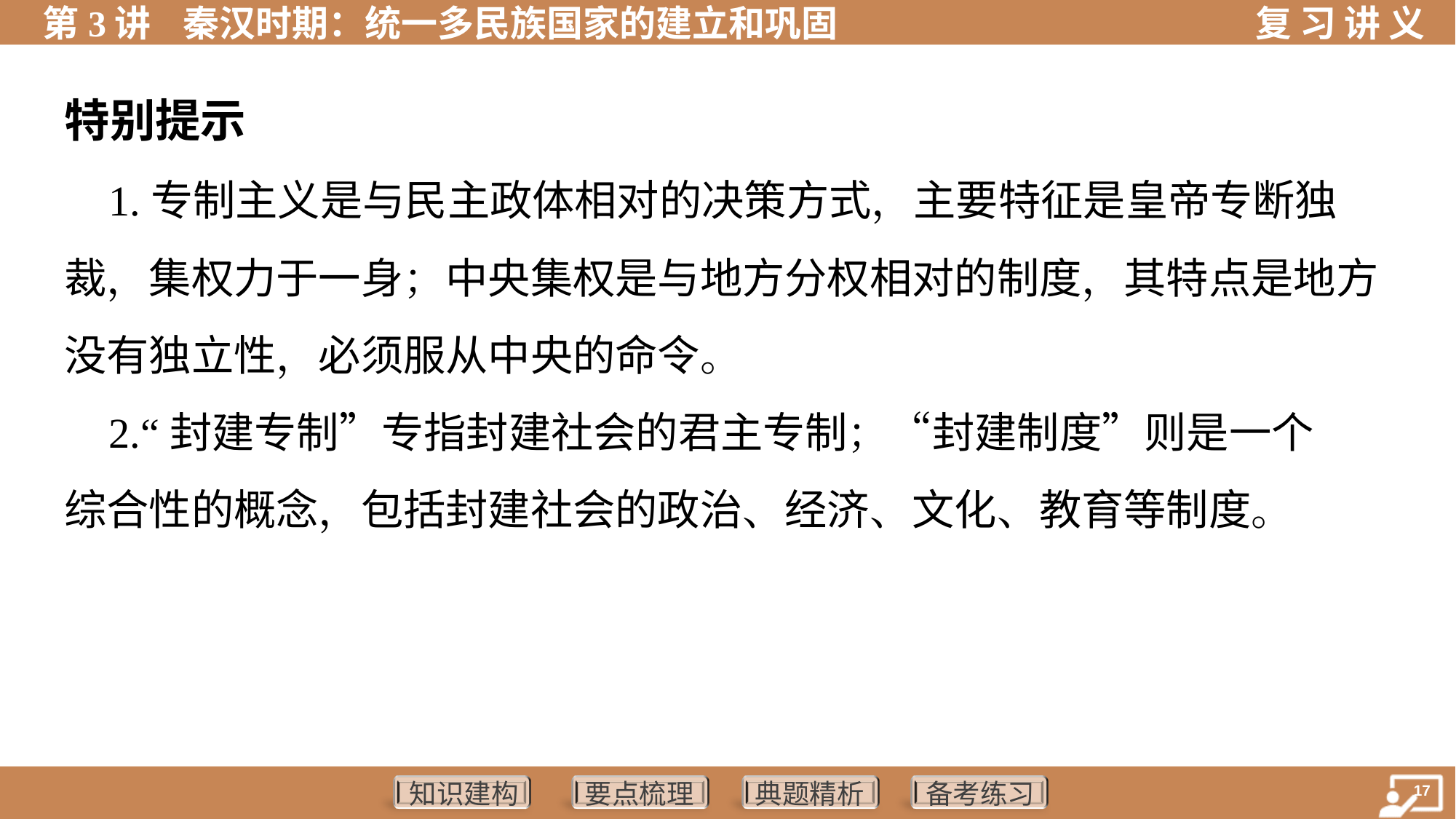

特别提示
    1.专制主义是与民主政体相对的决策方式，主要特征是皇帝专断独
裁，集权力于一身；中央集权是与地方分权相对的制度，其特点是地方
没有独立性，必须服从中央的命令。
    2.“封建专制”专指封建社会的君主专制；“封建制度”则是一个
综合性的概念，包括封建社会的政治、经济、文化、教育等制度。